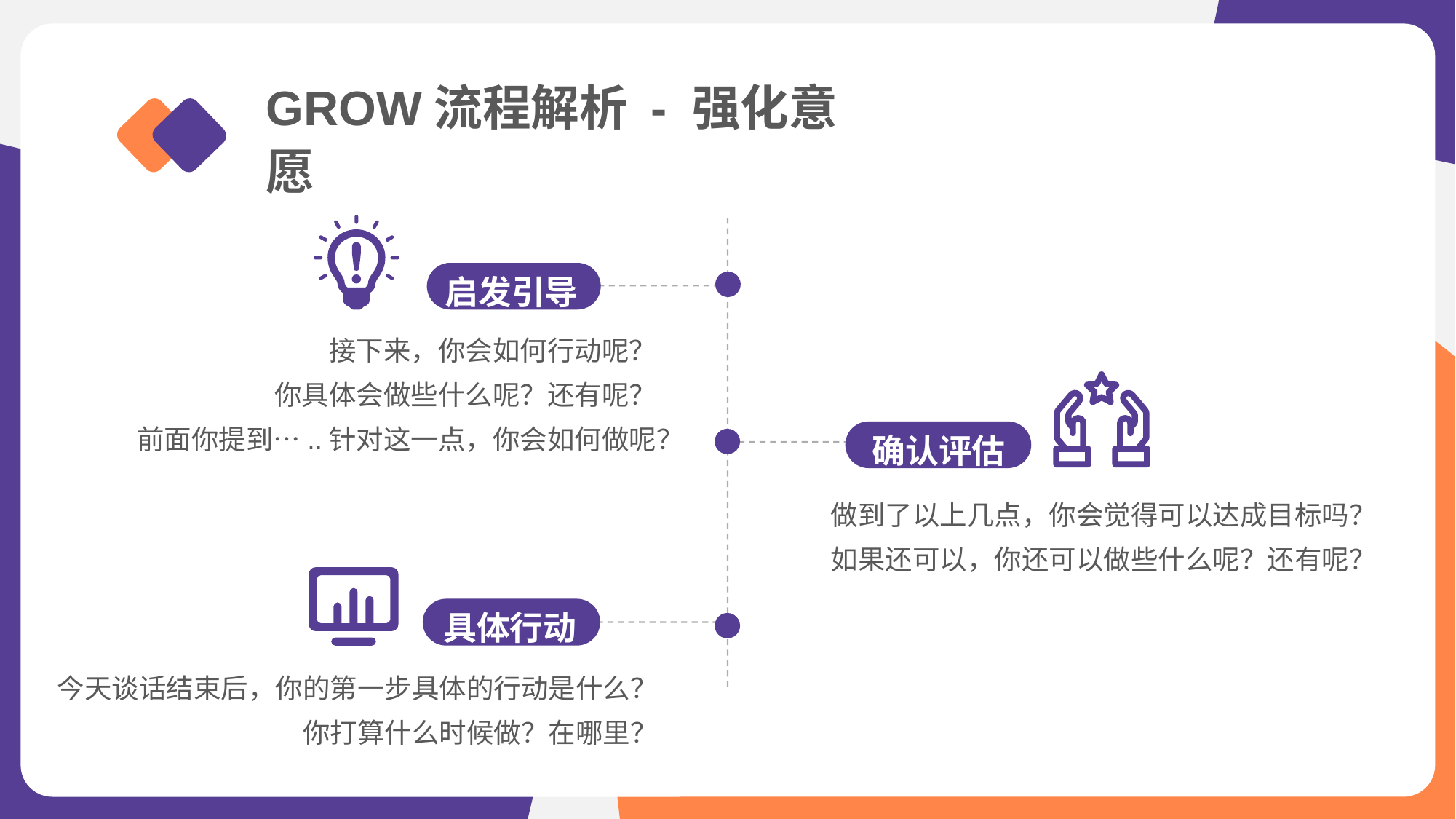

GROW流程解析 - 强化意愿

启发引导

接下来，你会如何行动呢？
你具体会做些什么呢？还有呢？
前面你提到…..针对这一点，你会如何做呢？

确认评估

做到了以上几点，你会觉得可以达成目标吗？
如果还可以，你还可以做些什么呢？还有呢？

具体行动

今天谈话结束后，你的第一步具体的行动是什么？
你打算什么时候做？在哪里？